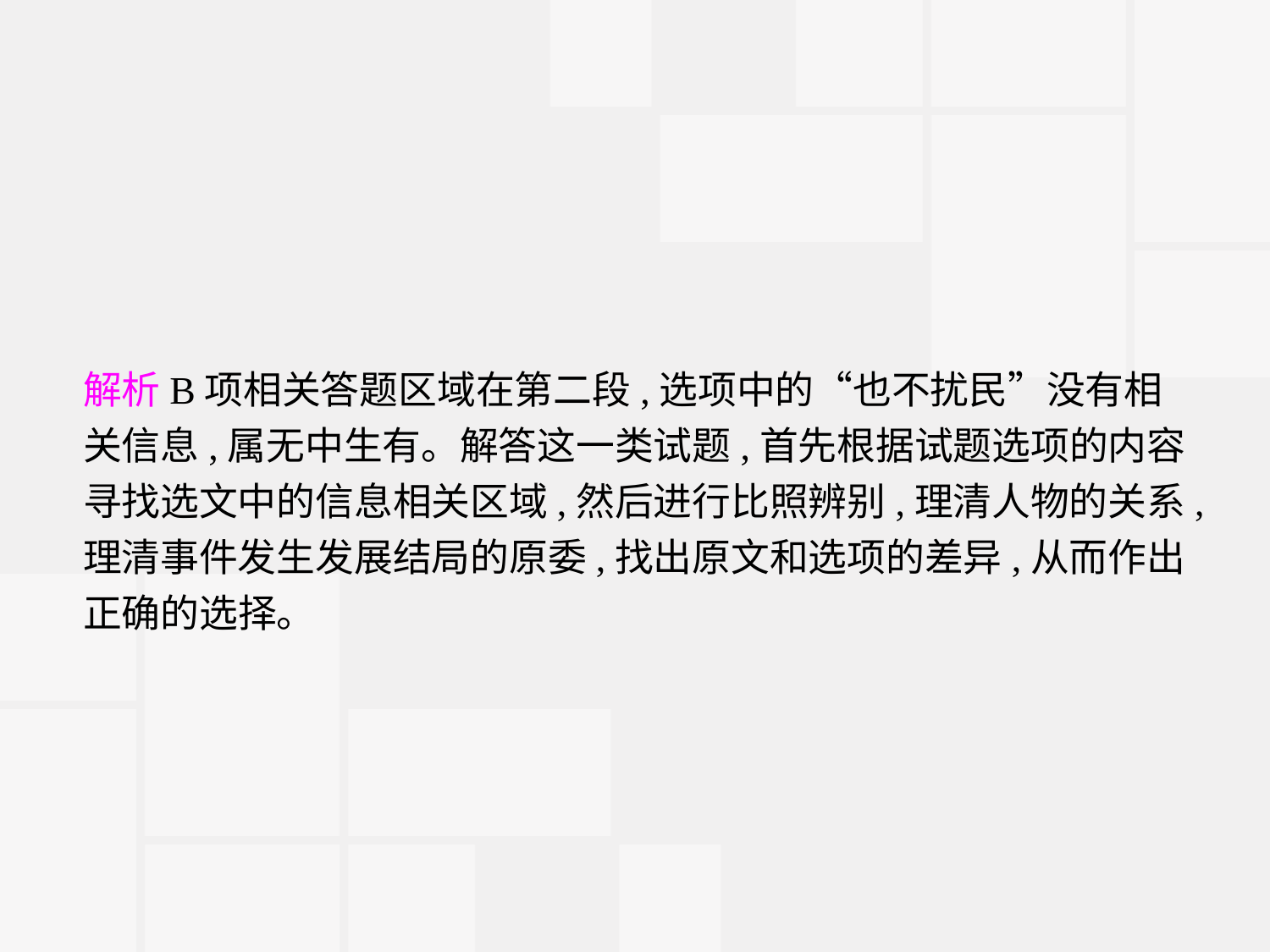

解析B项相关答题区域在第二段,选项中的“也不扰民”没有相关信息,属无中生有。解答这一类试题,首先根据试题选项的内容寻找选文中的信息相关区域,然后进行比照辨别,理清人物的关系,理清事件发生发展结局的原委,找出原文和选项的差异,从而作出正确的选择。